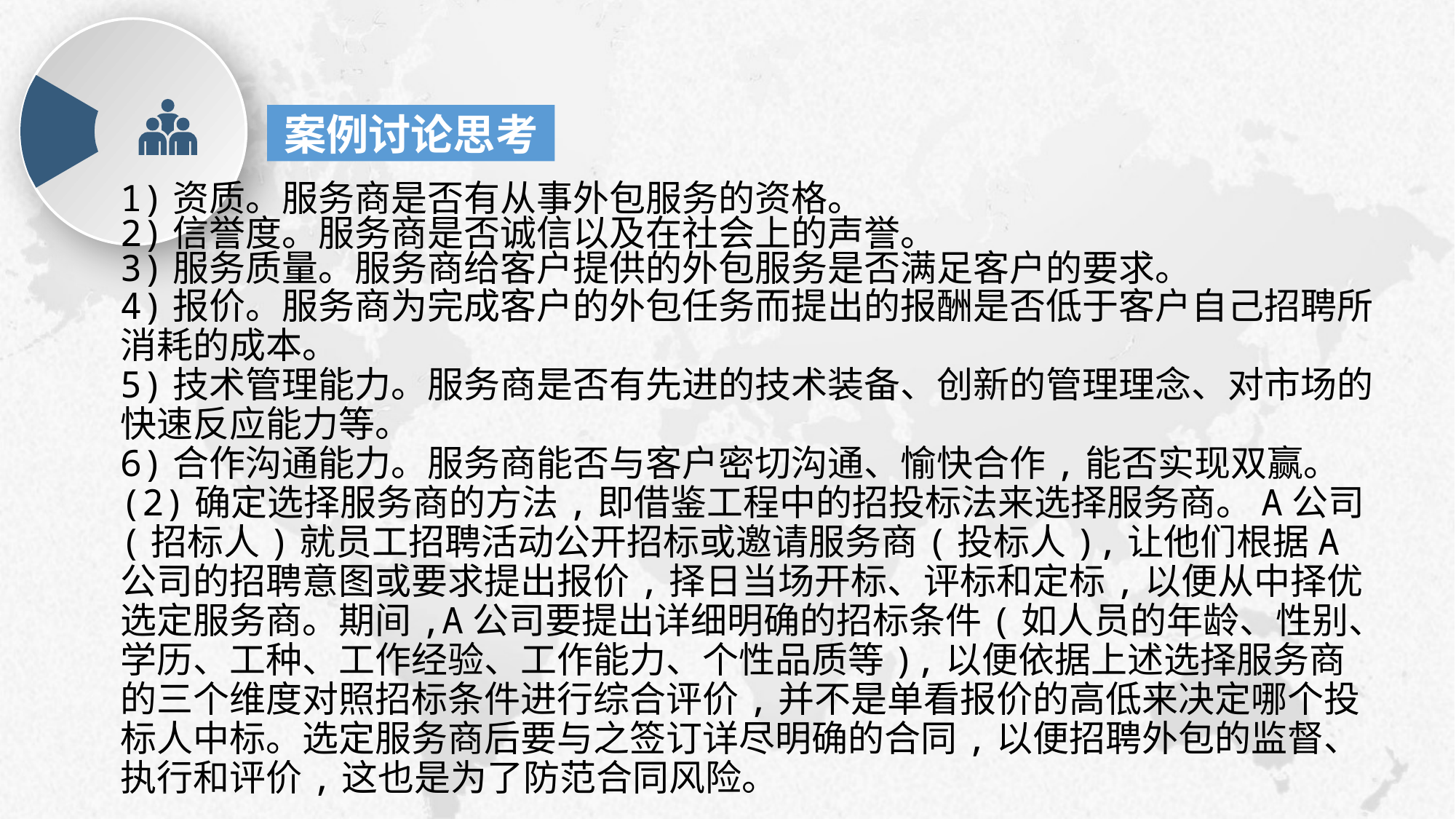

案例讨论思考
1)资质。服务商是否有从事外包服务的资格。
2)信誉度。服务商是否诚信以及在社会上的声誉。
3)服务质量。服务商给客户提供的外包服务是否满足客户的要求。
4)报价。服务商为完成客户的外包任务而提出的报酬是否低于客户自己招聘所消耗的成本。
5)技术管理能力。服务商是否有先进的技术装备、创新的管理理念、对市场的快速反应能力等。
6)合作沟通能力。服务商能否与客户密切沟通、愉快合作,能否实现双赢。
(2)确定选择服务商的方法,即借鉴工程中的招投标法来选择服务商。A公司(招标人)就员工招聘活动公开招标或邀请服务商(投标人),让他们根据A公司的招聘意图或要求提出报价,择日当场开标、评标和定标,以便从中择优选定服务商。期间,A公司要提出详细明确的招标条件(如人员的年龄、性别、学历、工种、工作经验、工作能力、个性品质等),以便依据上述选择服务商的三个维度对照招标条件进行综合评价,并不是单看报价的高低来决定哪个投标人中标。选定服务商后要与之签订详尽明确的合同,以便招聘外包的监督、执行和评价,这也是为了防范合同风险。

e7d195523061f1c0deeec63e560781cfd59afb0ea006f2a87ABB68BF51EA6619813959095094C18C62A12F549504892A4AAA8C1554C6663626E05CA27F281A14E6983772AFC3FB97135759321DEA3D70CCCB10945EC5A0322096E752803368C2184698845E3CCD6DB7F651295A8E4F3FDC19EA64A2B4A4AC1434B55AAE41CF0BF61B375C23F3039959E085EE760725AA